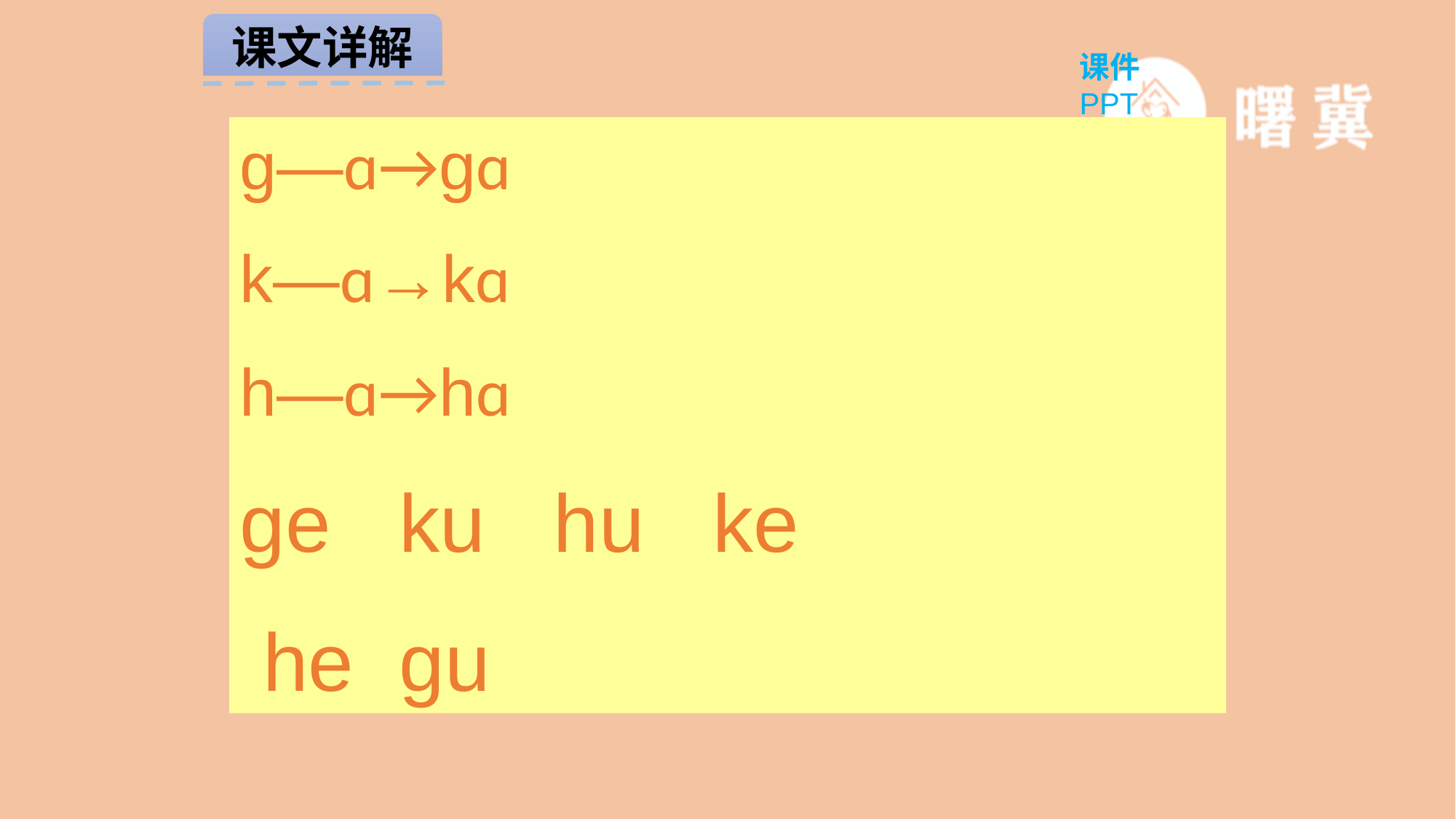

课文详解
课件PPT
g—ɑ→gɑ
k—ɑ→kɑ
h—ɑ→hɑ
ge   ku   hu   ke
 he  gu